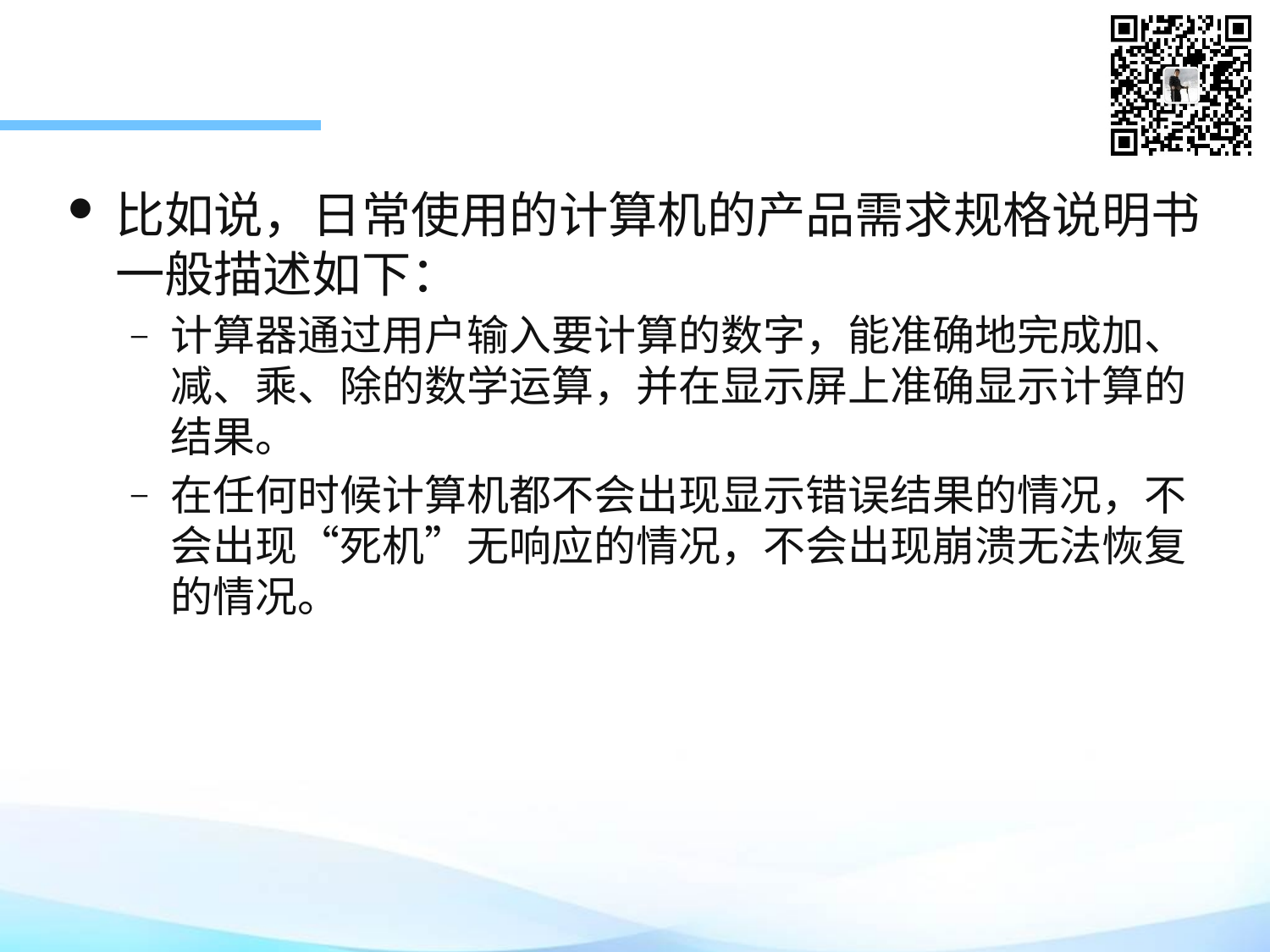

比如说，日常使用的计算机的产品需求规格说明书一般描述如下：
计算器通过用户输入要计算的数字，能准确地完成加、减、乘、除的数学运算，并在显示屏上准确显示计算的结果。
在任何时候计算机都不会出现显示错误结果的情况，不会出现“死机”无响应的情况，不会出现崩溃无法恢复的情况。